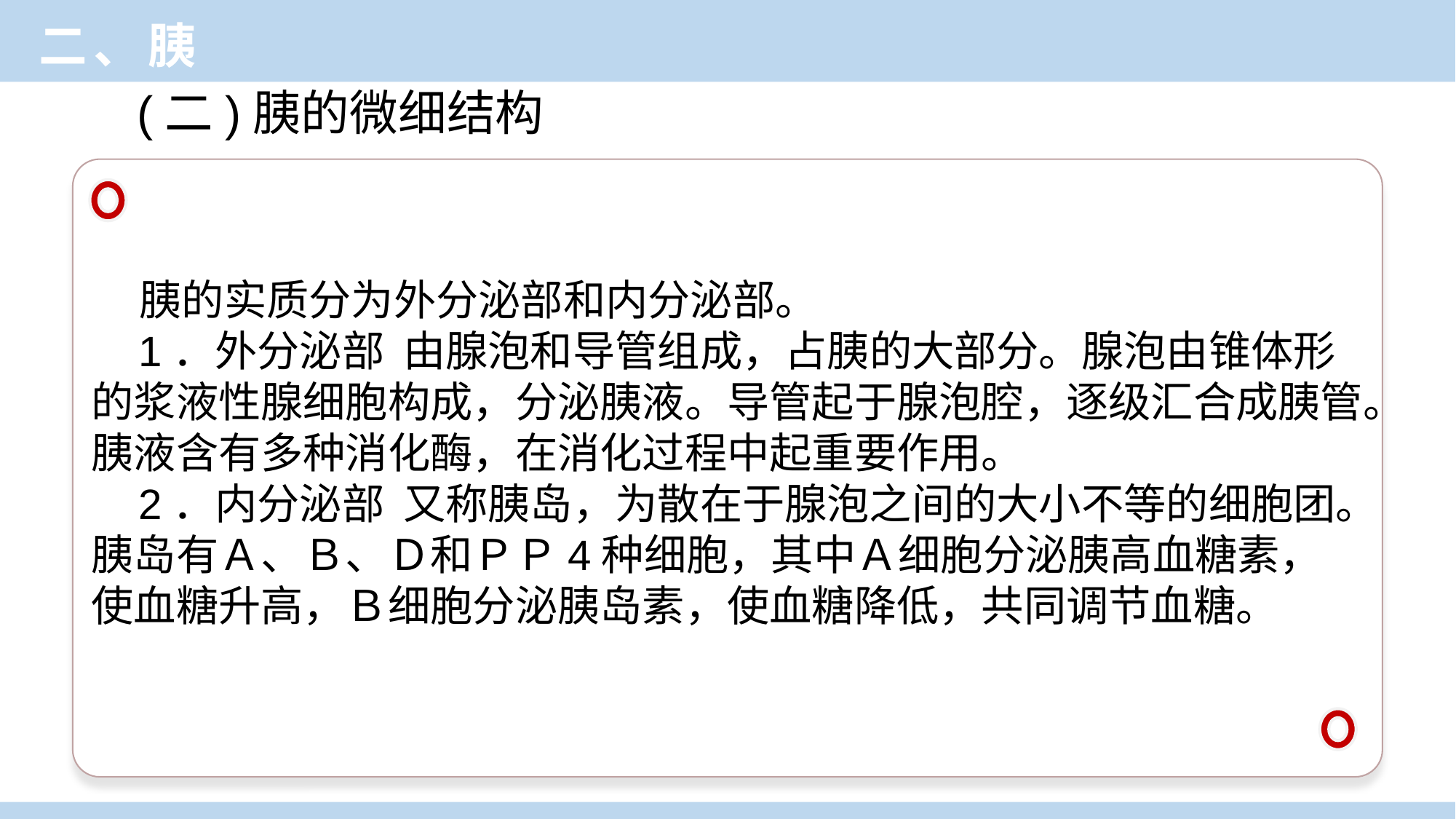

二、胰
(二)胰的微细结构
    胰的实质分为外分泌部和内分泌部。
    1．外分泌部  由腺泡和导管组成，占胰的大部分。腺泡由锥体形的浆液性腺细胞构成，分泌胰液。导管起于腺泡腔，逐级汇合成胰管。胰液含有多种消化酶，在消化过程中起重要作用。
    2．内分泌部  又称胰岛，为散在于腺泡之间的大小不等的细胞团。胰岛有Ａ、Ｂ、Ｄ和ＰＰ4种细胞，其中Ａ细胞分泌胰高血糖素，使血糖升高，Ｂ细胞分泌胰岛素，使血糖降低，共同调节血糖。